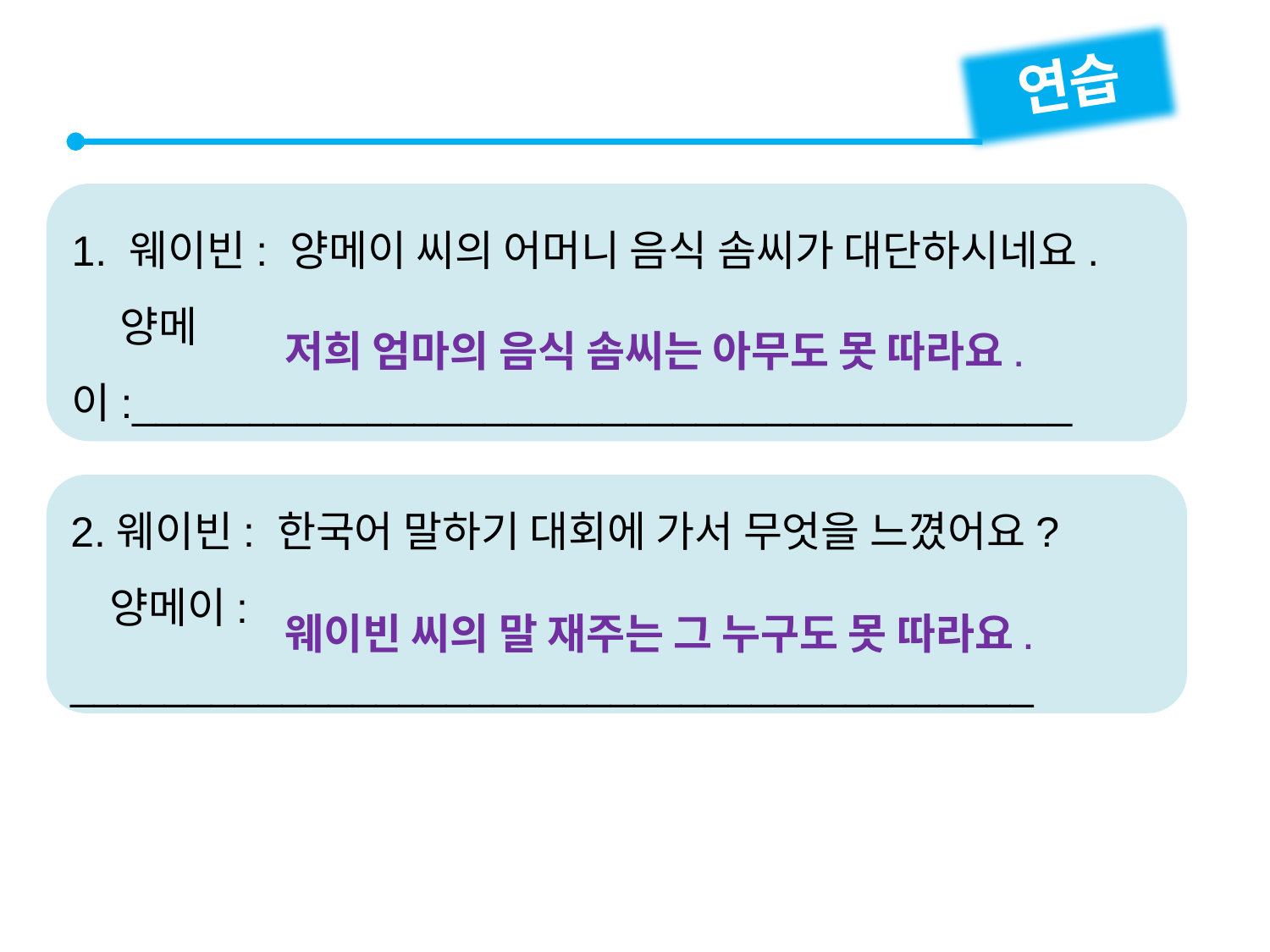

연습
1. 웨이빈: 양메이 씨의 어머니 음식 솜씨가 대단하시네요.
    양메이:________________________________________
저희 엄마의 음식 솜씨는 아무도 못 따라요.
2.웨이빈: 한국어 말하기 대회에 가서 무엇을 느꼈어요?
   양메이: _________________________________________
웨이빈 씨의 말 재주는 그 누구도 못 따라요.